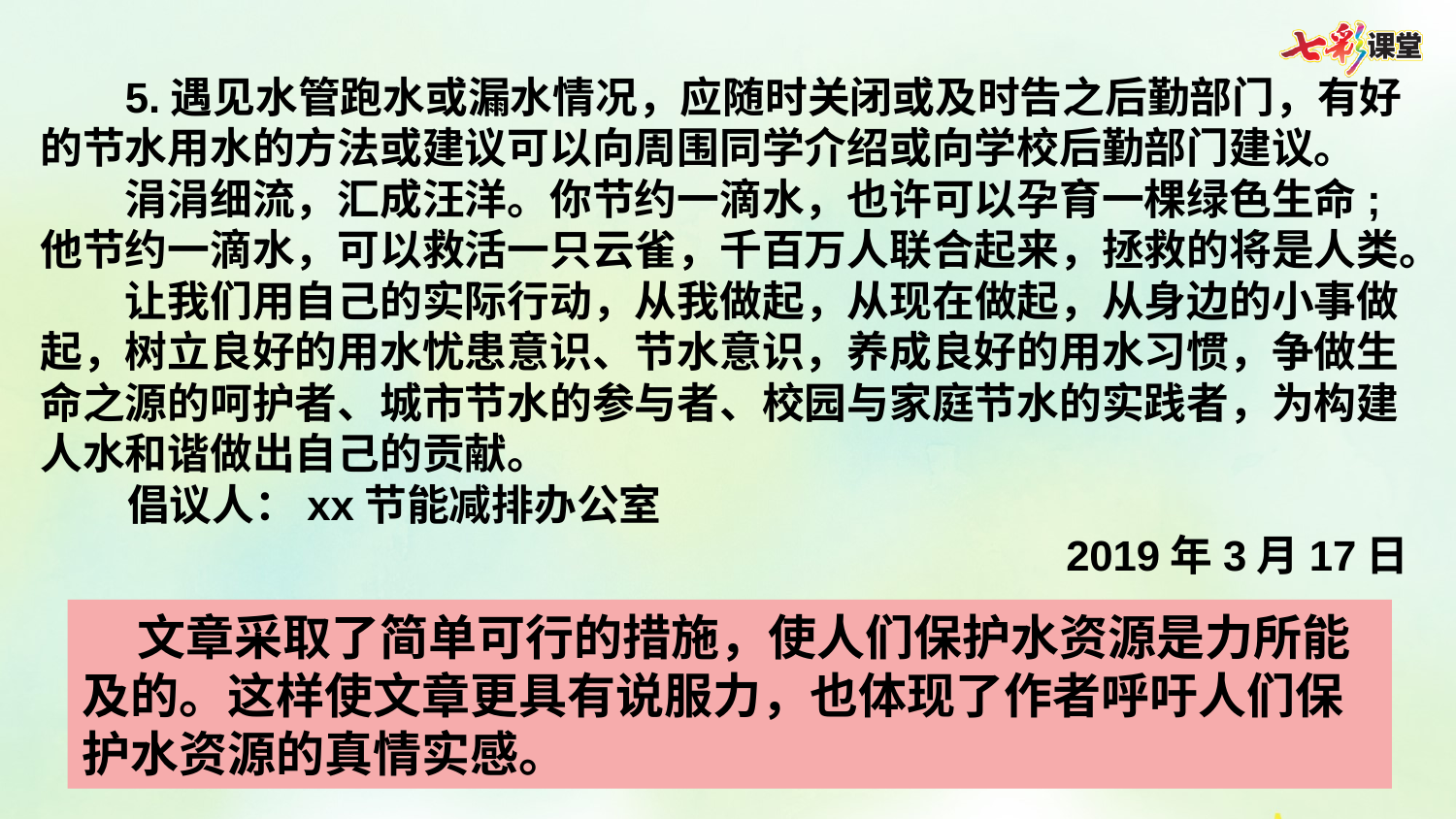

5.遇见水管跑水或漏水情况，应随时关闭或及时告之后勤部门，有好的节水用水的方法或建议可以向周围同学介绍或向学校后勤部门建议。
涓涓细流，汇成汪洋。你节约一滴水，也许可以孕育一棵绿色生命;他节约一滴水，可以救活一只云雀，千百万人联合起来，拯救的将是人类。
让我们用自己的实际行动，从我做起，从现在做起，从身边的小事做起，树立良好的用水忧患意识、节水意识，养成良好的用水习惯，争做生命之源的呵护者、城市节水的参与者、校园与家庭节水的实践者，为构建人水和谐做出自己的贡献。
倡议人：xx节能减排办公室                                                                                                        2019年3月17日
    文章采取了简单可行的措施，使人们保护水资源是力所能及的。这样使文章更具有说服力，也体现了作者呼吁人们保护水资源的真情实感。